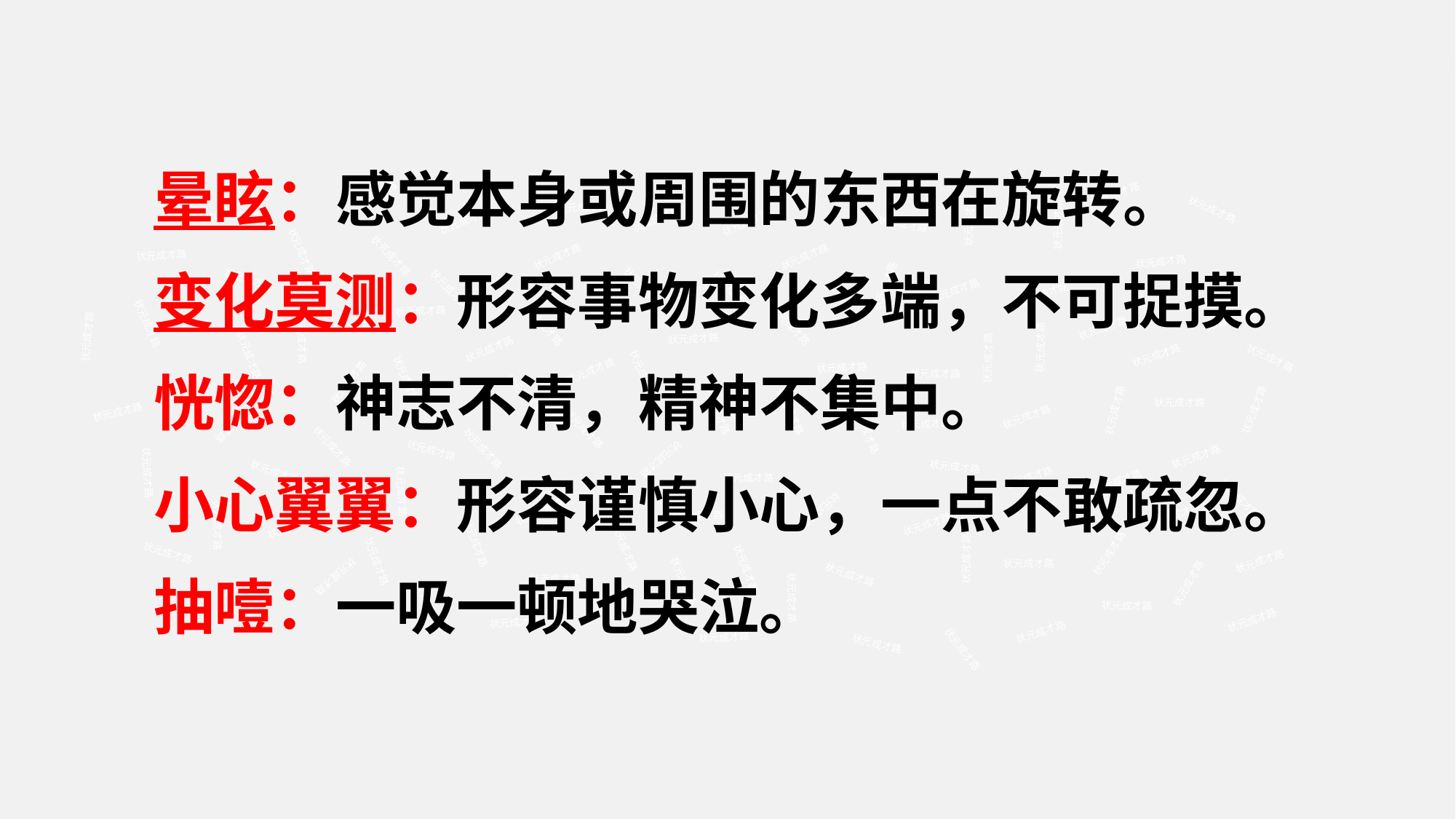

晕眩：感觉本身或周围的东西在旋转。
变化莫测：形容事物变化多端，不可捉摸。
恍惚：神志不清，精神不集中。
小心翼翼：形容谨慎小心，一点不敢疏忽。
抽噎：一吸一顿地哭泣。
状元成才路
状元成才路
状元成才路
状元成才路
状元成才路
状元成才路
状元成才路
状元成才路
状元成才路
状元成才路
状元成才路
状元成才路
状元成才路
状元成才路
状元成才路
状元成才路
状元成才路
状元成才路
状元成才路
状元成才路
状元成才路
状元成才路
状元成才路
状元成才路
状元成才路
状元成才路
状元成才路
状元成才路
状元成才路
状元成才路
状元成才路
状元成才路
状元成才路
状元成才路
状元成才路
状元成才路
状元成才路
状元成才路
状元成才路
状元成才路
状元成才路
状元成才路
状元成才路
状元成才路
状元成才路
状元成才路
状元成才路
状元成才路
状元成才路
状元成才路
状元成才路
状元成才路
状元成才路
状元成才路
状元成才路
状元成才路
状元成才路
状元成才路
状元成才路
状元成才路
状元成才路
状元成才路
状元成才路
状元成才路
状元成才路
状元成才路
状元成才路
状元成才路
状元成才路
状元成才路
状元成才路
状元成才路
状元成才路
状元成才路
状元成才路
状元成才路
状元成才路
状元成才路
状元成才路
状元成才路
状元成才路
状元成才路
状元成才路
状元成才路
状元成才路
状元成才路
状元成才路
状元成才路
状元成才路
状元成才路
状元成才路
状元成才路
状元成才路
状元成才路
状元成才路
状元成才路
状元成才路
状元成才路
状元成才路
状元成才路